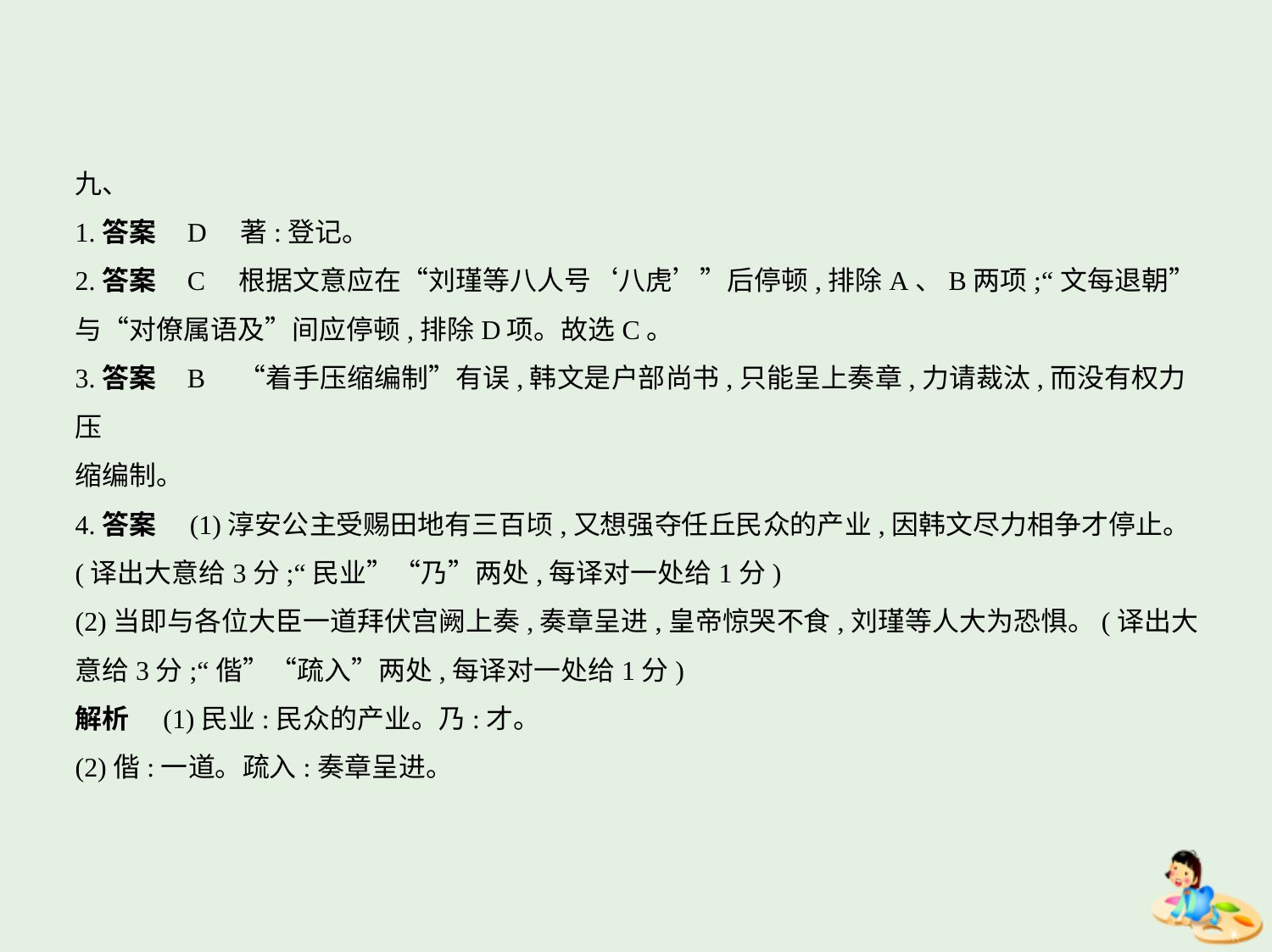

九、
1.答案    D　著:登记。
2.答案    C　根据文意应在“刘瑾等八人号‘八虎’”后停顿,排除A、B两项;“文每退朝”
与“对僚属语及”间应停顿,排除D项。故选C。
3.答案    B　“着手压缩编制”有误,韩文是户部尚书,只能呈上奏章,力请裁汰,而没有权力压
缩编制。
4.答案　(1)淳安公主受赐田地有三百顷,又想强夺任丘民众的产业,因韩文尽力相争才停止。
(译出大意给3分;“民业”“乃”两处,每译对一处给1分)
(2)当即与各位大臣一道拜伏宫阙上奏,奏章呈进,皇帝惊哭不食,刘瑾等人大为恐惧。(译出大
意给3分;“偕”“疏入”两处,每译对一处给1分)
解析　(1)民业:民众的产业。乃:才。
(2)偕:一道。疏入:奏章呈进。